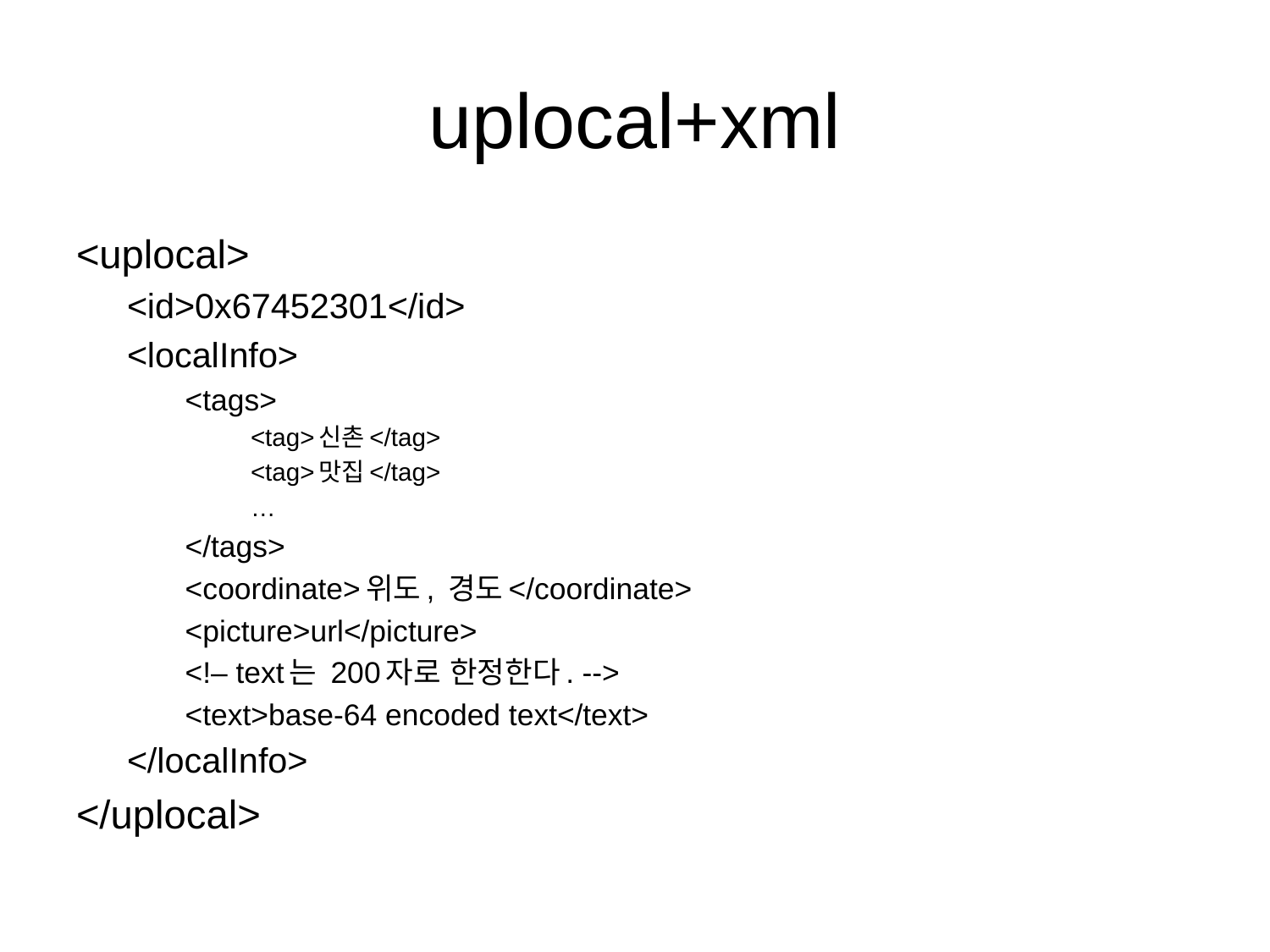

# uplocal+xml
<uplocal>
<id>0x67452301</id>
<localInfo>
<tags>
<tag>신촌</tag>
<tag>맛집</tag>
…
</tags>
<coordinate>위도, 경도</coordinate>
<picture>url</picture>
<!– text는 200자로 한정한다. -->
<text>base-64 encoded text</text>
</localInfo>
</uplocal>